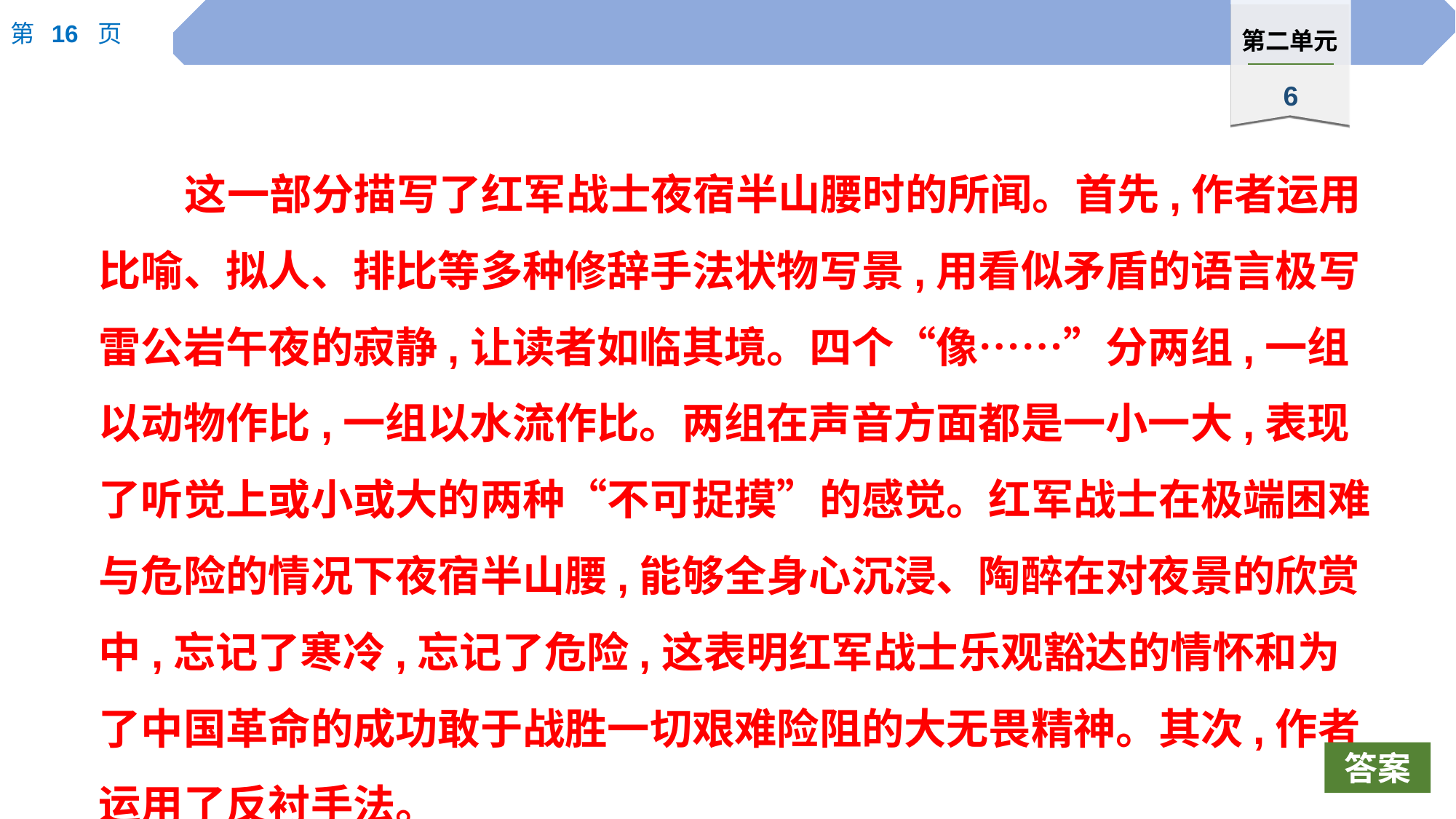

这一部分描写了红军战士夜宿半山腰时的所闻。首先,作者运用比喻、拟人、排比等多种修辞手法状物写景,用看似矛盾的语言极写雷公岩午夜的寂静,让读者如临其境。四个“像……”分两组,一组以动物作比,一组以水流作比。两组在声音方面都是一小一大,表现了听觉上或小或大的两种“不可捉摸”的感觉。红军战士在极端困难与危险的情况下夜宿半山腰,能够全身心沉浸、陶醉在对夜景的欣赏中,忘记了寒冷,忘记了危险,这表明红军战士乐观豁达的情怀和为了中国革命的成功敢于战胜一切艰难险阻的大无畏精神。其次,作者运用了反衬手法。
答案